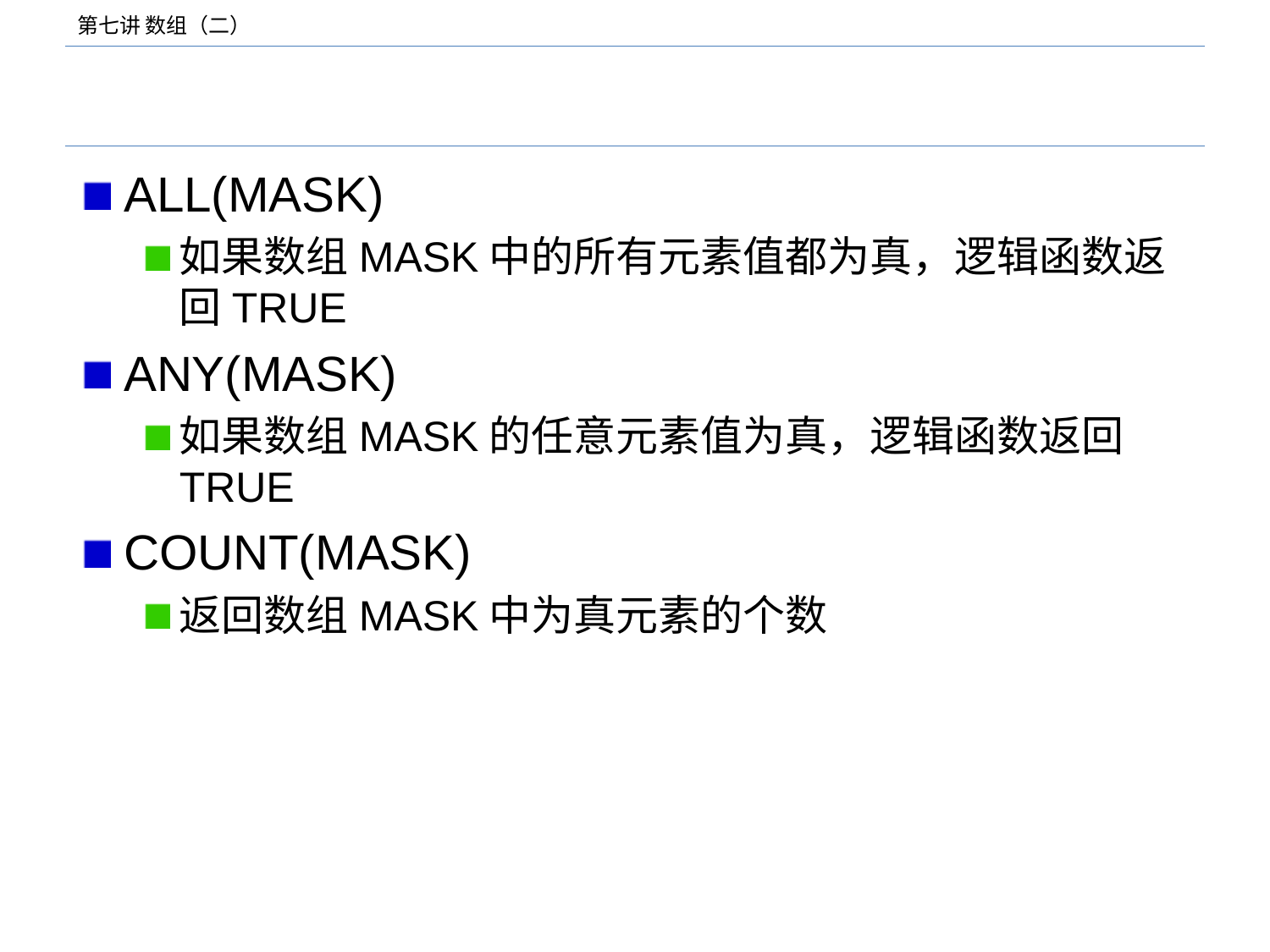

#
ALL(MASK)
如果数组MASK中的所有元素值都为真，逻辑函数返回TRUE
ANY(MASK)
如果数组MASK的任意元素值为真，逻辑函数返回TRUE
COUNT(MASK)
返回数组MASK中为真元素的个数